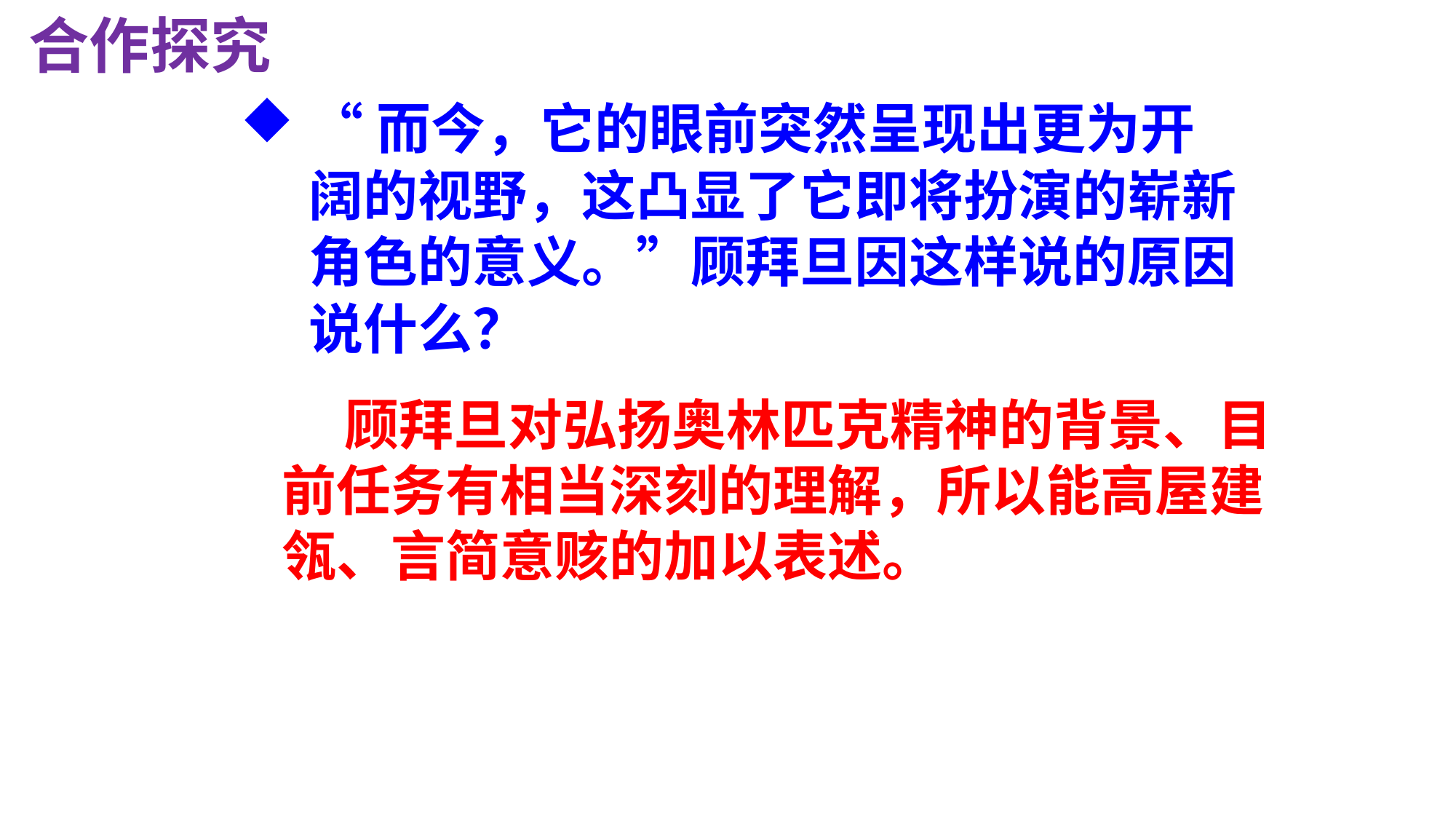

合作探究
“而今，它的眼前突然呈现出更为开阔的视野，这凸显了它即将扮演的崭新角色的意义。”顾拜旦因这样说的原因说什么？
    顾拜旦对弘扬奥林匹克精神的背景、目前任务有相当深刻的理解，所以能高屋建瓴、言简意赅的加以表述。